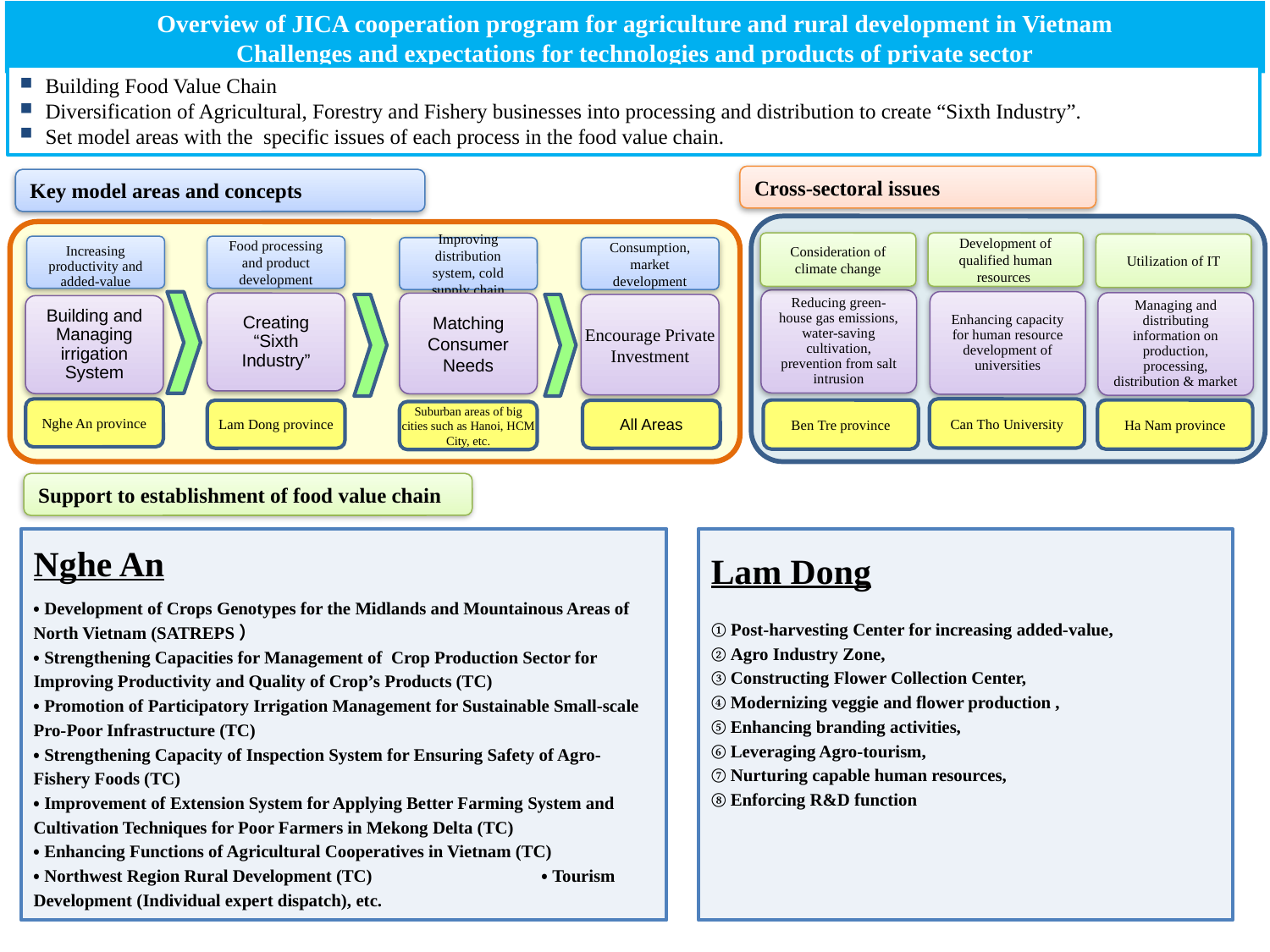

Overview of JICA cooperation program for agriculture and rural development in Vietnam
Challenges and expectations for technologies and products of private sector

Building Food Value Chain
Diversification of Agricultural, Forestry and Fishery businesses into processing and distribution to create “Sixth Industry”.
Set model areas with the  specific issues of each process in the food value chain.
Cross-sectoral issues
Key model areas and concepts

Consideration of climate change
Development of qualified human resources
Utilization of IT
Increasing productivity and added-value
Food processing and product development
Improving distribution system, cold supply chain
Consumption, market development
Reducing green-house gas emissions, water-saving cultivation, prevention from salt intrusion
Enhancing capacity for human resource development of universities

Managing and distributing information on production, processing, distribution & market
Creating “Sixth Industry”
Matching Consumer Needs

Encourage Private Investment
Building and Managing irrigation System
Nghe An province
Can Tho University
Ben Tre province
Ha Nam province
Lam Dong province
All Areas
Suburban areas of big cities such as Hanoi, HCM City, etc.
Support to establishment of food value chain
Nghe An
・Development of Crops Genotypes for the Midlands and Mountainous Areas of North Vietnam (SATREPS）
・Strengthening Capacities for Management of  Crop Production Sector for Improving Productivity and Quality of Crop’s Products (TC)
・Promotion of Participatory Irrigation Management for Sustainable Small-scale Pro-Poor Infrastructure (TC)
・Strengthening Capacity of Inspection System for Ensuring Safety of Agro-Fishery Foods (TC)
・Improvement of Extension System for Applying Better Farming System and Cultivation Techniques for Poor Farmers in Mekong Delta (TC)
・Enhancing Functions of Agricultural Cooperatives in Vietnam (TC)
・Northwest Region Rural Development (TC)　            	・Tourism Development (Individual expert dispatch), etc.
Lam Dong

① Post-harvesting Center for increasing added-value,
② Agro Industry Zone,
③ Constructing Flower Collection Center,
④ Modernizing veggie and flower production ,
⑤ Enhancing branding activities,
⑥ Leveraging Agro-tourism,
⑦ Nurturing capable human resources,
⑧ Enforcing R&D function